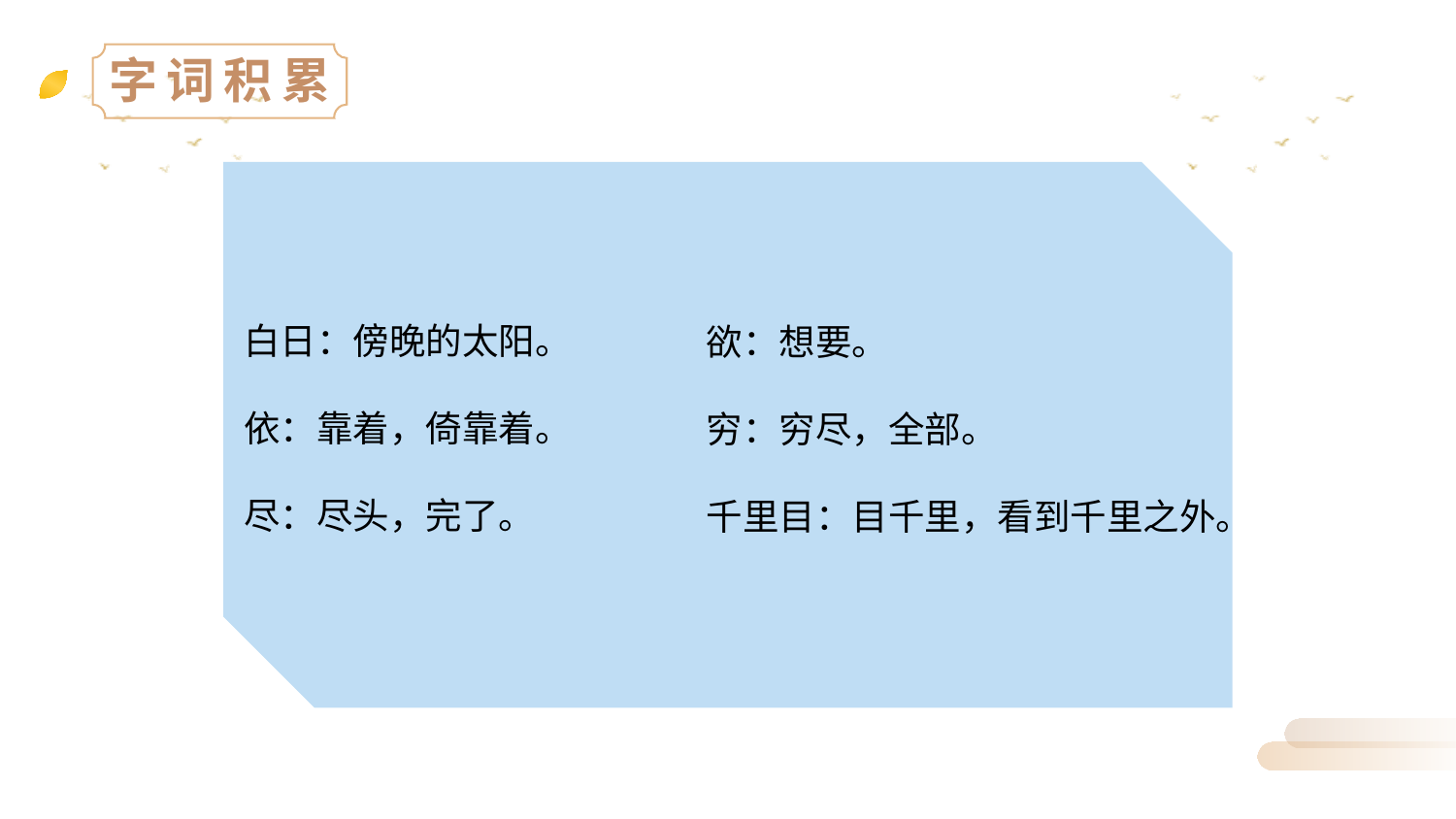

字词积累

白日：傍晚的太阳。
依：靠着，倚靠着。
尽：尽头，完了。
欲：想要。
穷：穷尽，全部。
千里目：目千里，看到千里之外。